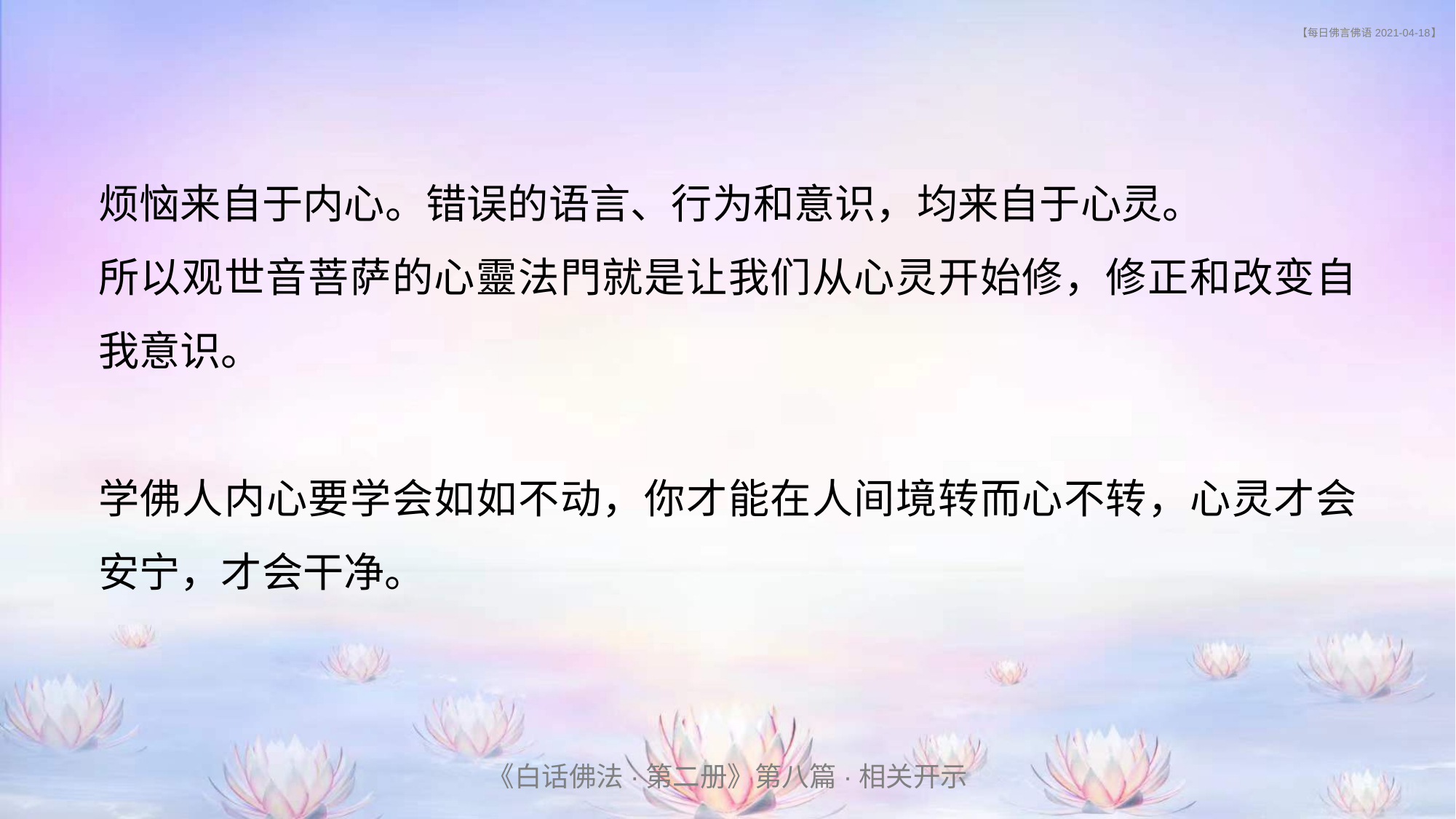

# 【每日佛言佛语 2021-04-18】
烦恼来自于内心。错误的语言、行为和意识，均来自于心灵。
所以观世音菩萨的心靈法門就是让我们从心灵开始修，修正和改变自我意识。

学佛人内心要学会如如不动，你才能在人间境转而心不转，心灵才会安宁，才会干净。

《白话佛法·第二册》第八篇·相关开示